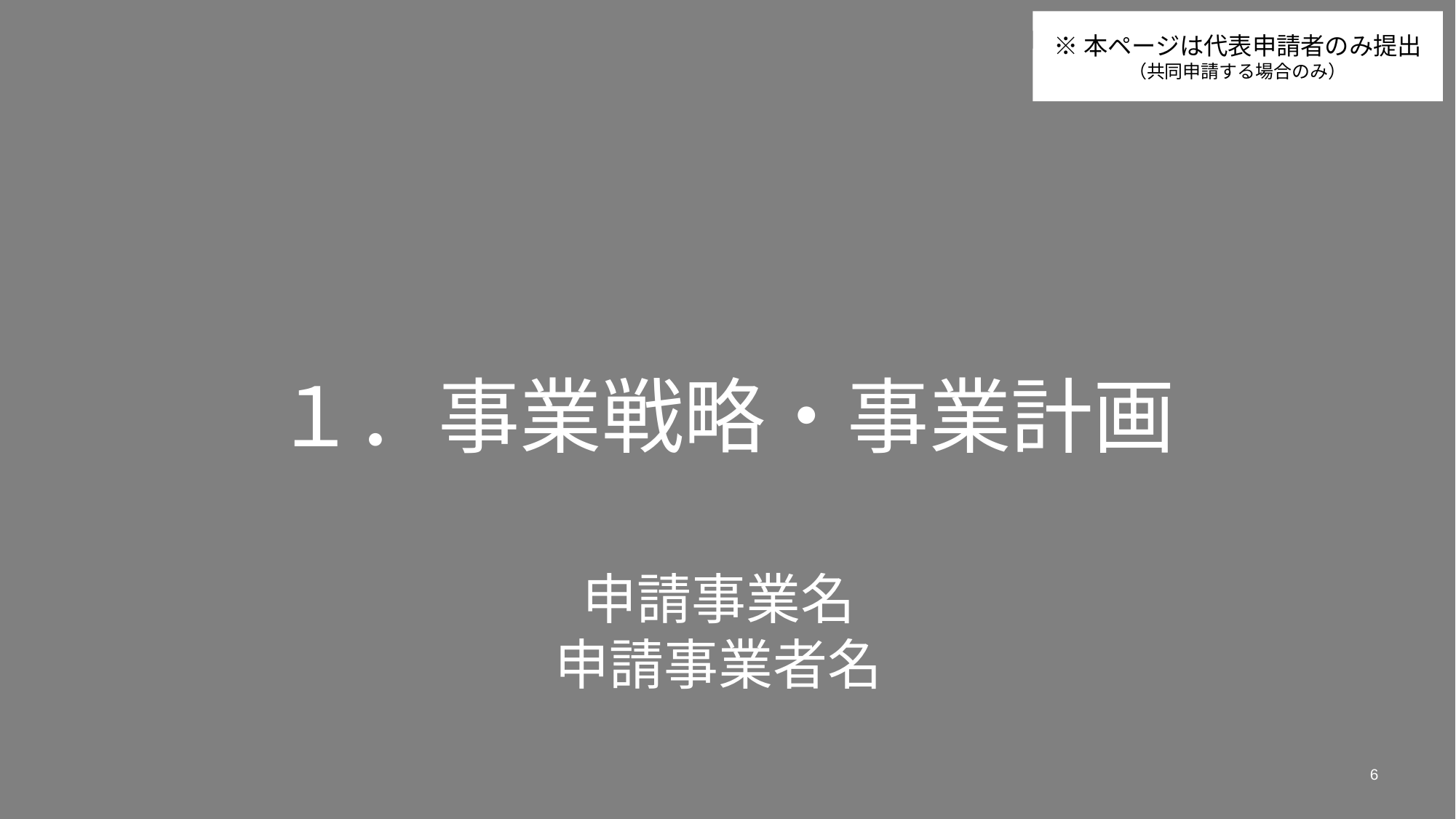

※本ページは代表申請者のみ提出
（共同申請する場合のみ）
１．事業戦略・事業計画
申請事業名
申請事業者名